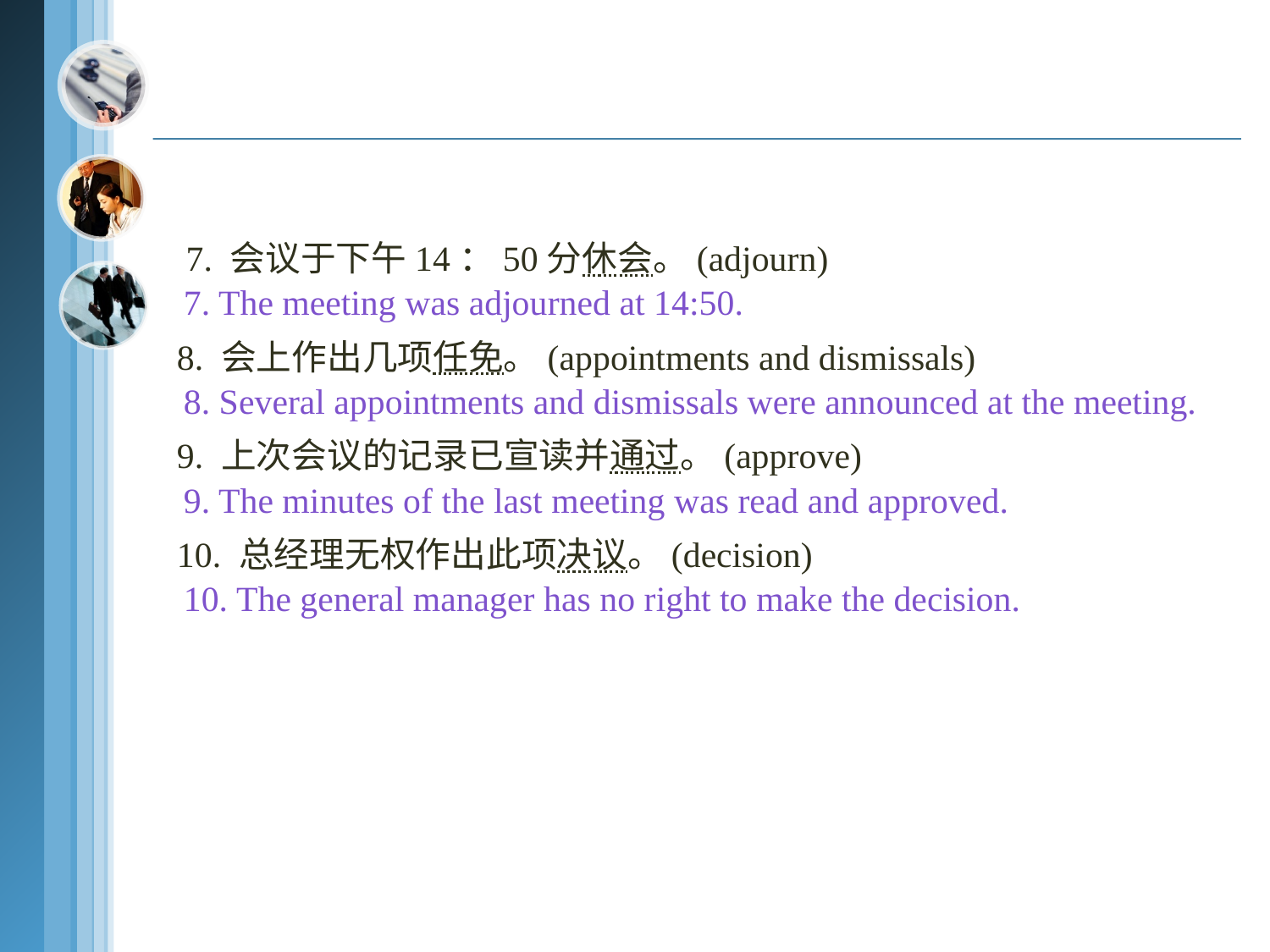

#
 7. 会议于下午14：50分休会。(adjourn)

8. 会上作出几项任免。(appointments and dismissals)

9. 上次会议的记录已宣读并通过。(approve)

10. 总经理无权作出此项决议。(decision)

7. The meeting was adjourned at 14:50.

8. Several appointments and dismissals were announced at the meeting.

9. The minutes of the last meeting was read and approved.

10. The general manager has no right to make the decision.